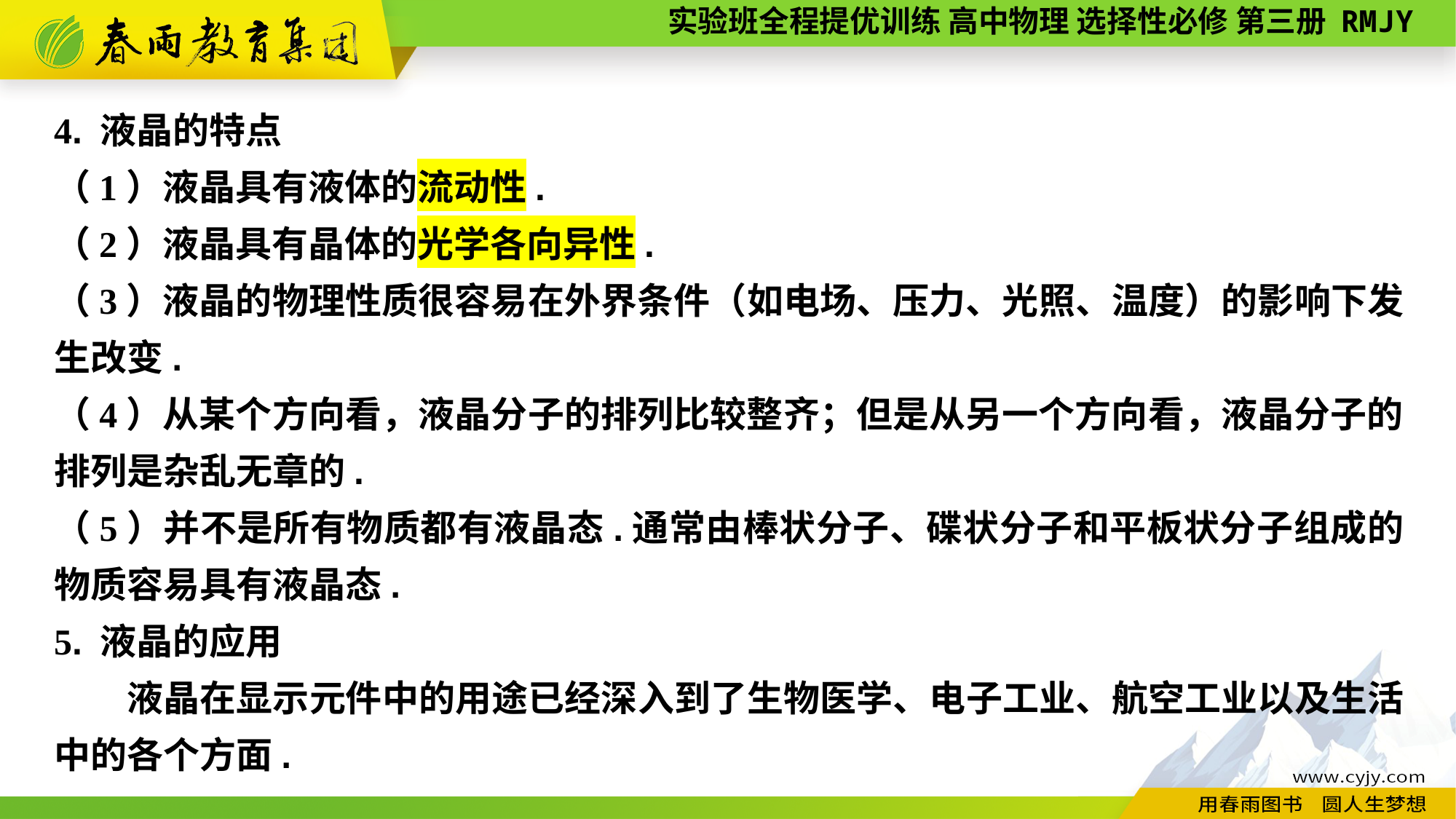

4. 液晶的特点
（1）液晶具有液体的流动性.
（2）液晶具有晶体的光学各向异性.
（3）液晶的物理性质很容易在外界条件（如电场、压力、光照、温度）的影响下发生改变.
（4）从某个方向看，液晶分子的排列比较整齐；但是从另一个方向看，液晶分子的排列是杂乱无章的.
（5）并不是所有物质都有液晶态.通常由棒状分子、碟状分子和平板状分子组成的物质容易具有液晶态.
5. 液晶的应用
　　液晶在显示元件中的用途已经深入到了生物医学、电子工业、航空工业以及生活中的各个方面.